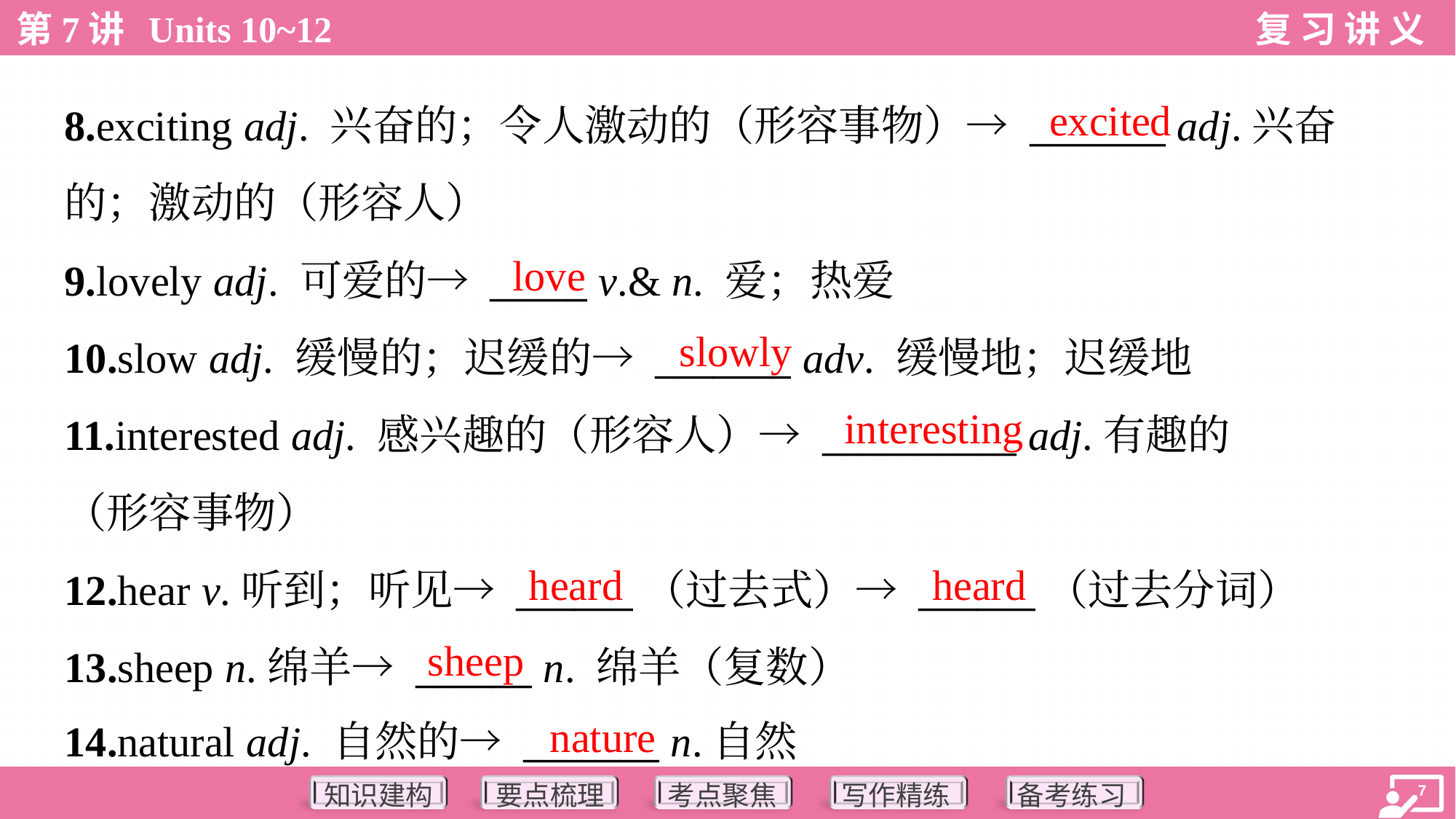

excited
8.exciting adj. 兴奋的；令人激动的（形容事物）→ _______ adj.兴奋
的；激动的（形容人）
9.lovely adj. 可爱的→ _____ v.& n. 爱；热爱
10.slow adj. 缓慢的；迟缓的→ _______ adv. 缓慢地；迟缓地
11.interested adj. 感兴趣的（形容人）→ __________ adj.有趣的
（形容事物）
12.hear v.听到；听见→ ______（过去式）→ ______（过去分词）
13.sheep n.绵羊→ ______ n. 绵羊（复数）
14.natural adj. 自然的→ _______ n.自然
love
slowly
interesting
heard
heard
sheep
nature